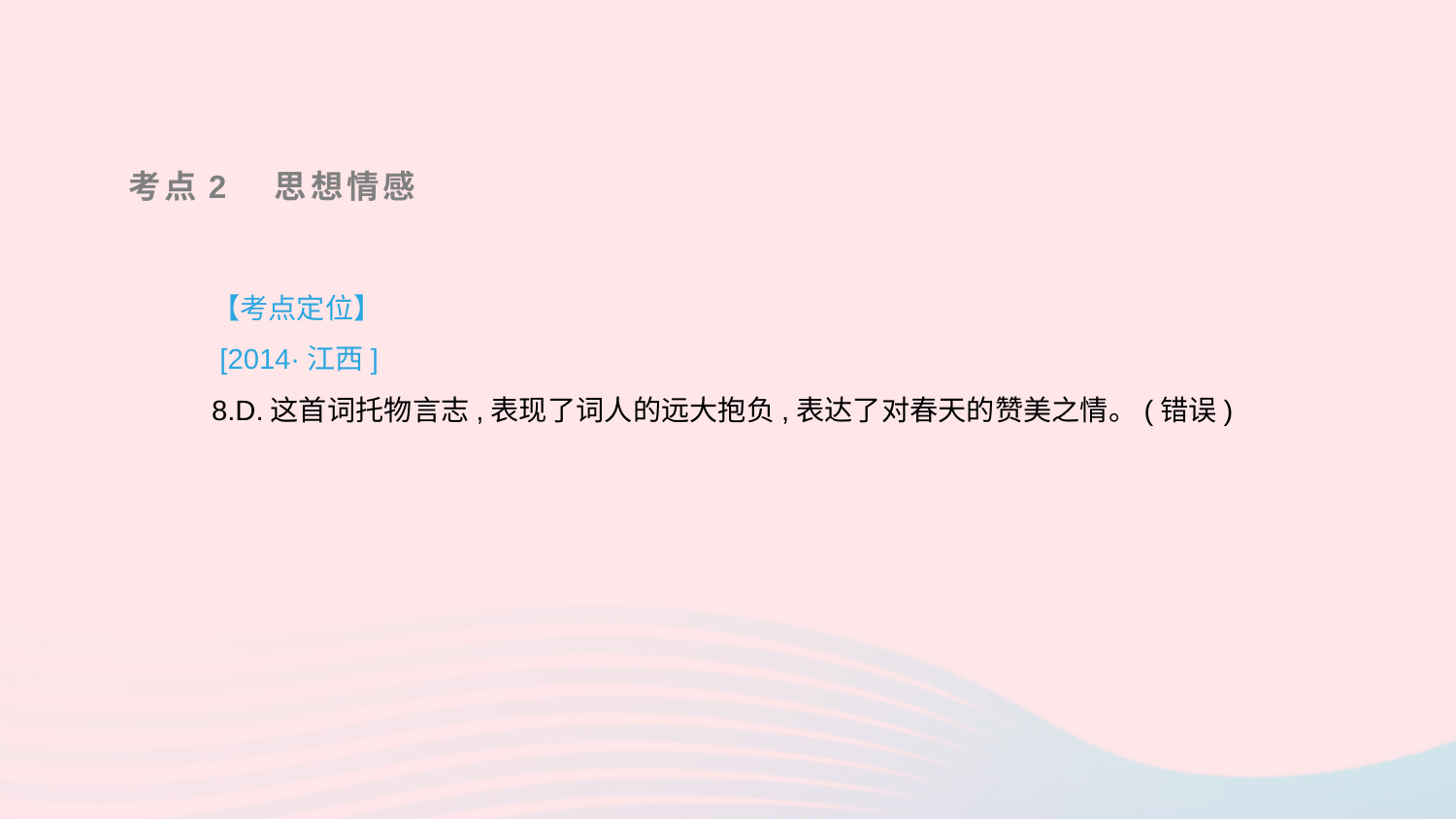

考点2　思想情感
【考点定位】
 [2014·江西]
8.D.这首词托物言志,表现了词人的远大抱负,表达了对春天的赞美之情。(错误)